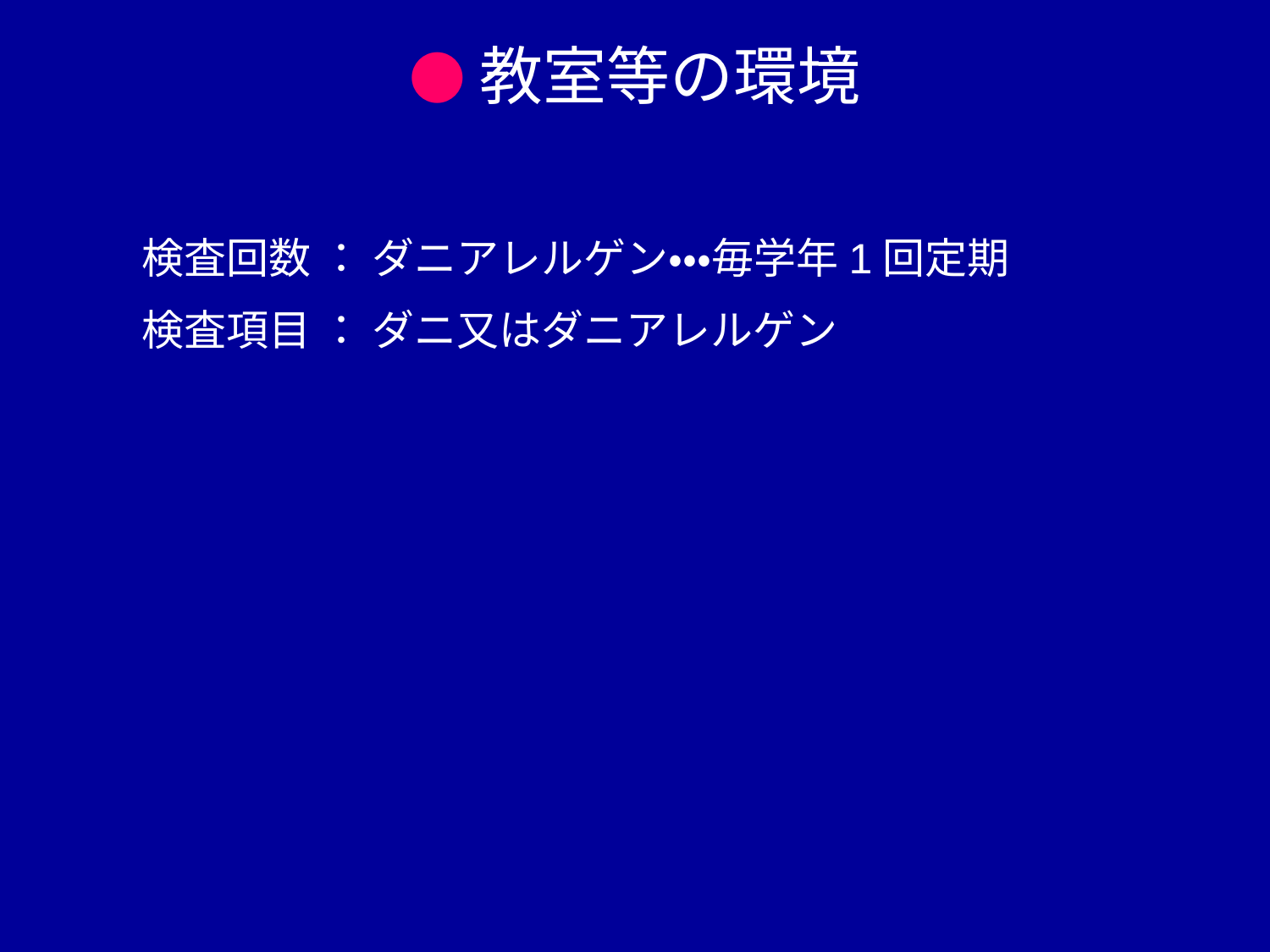

●教室等の環境

検査回数 ： ダニアレルゲン・・・毎学年1回定期
検査項目 ： ダニ又はダニアレルゲン